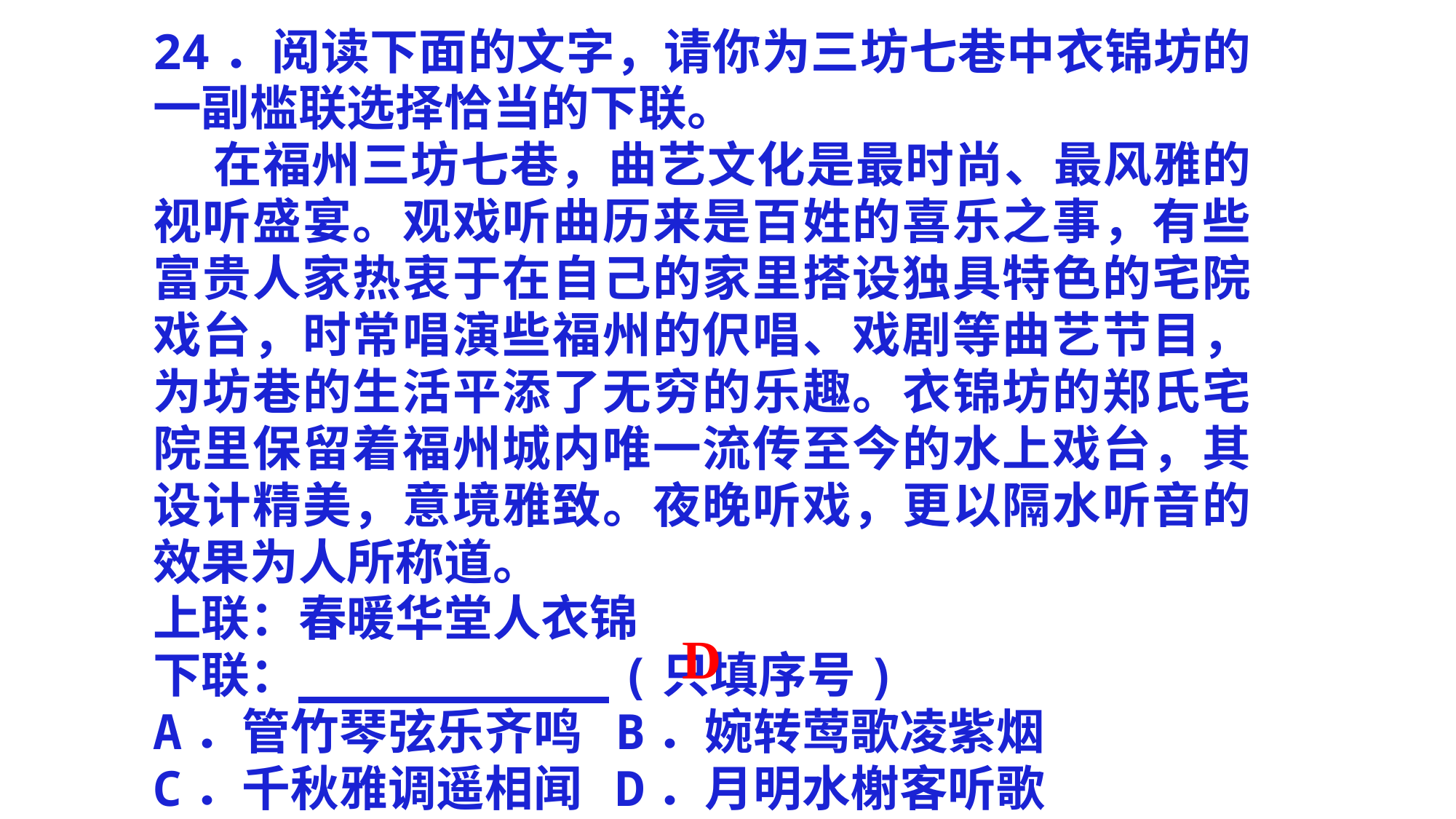

24．阅读下面的文字，请你为三坊七巷中衣锦坊的一副槛联选择恰当的下联。
    在福州三坊七巷，曲艺文化是最时尚、最风雅的视听盛宴。观戏听曲历来是百姓的喜乐之事，有些富贵人家热衷于在自己的家里搭设独具特色的宅院戏台，时常唱演些福州的伬唱、戏剧等曲艺节目，为坊巷的生活平添了无穷的乐趣。衣锦坊的郑氏宅院里保留着福州城内唯一流传至今的水上戏台，其设计精美，意境雅致。夜晚听戏，更以隔水听音的效果为人所称道。
上联：春暖华堂人衣锦
下联：                            (只填序号)
A．管竹琴弦乐齐鸣  B．婉转莺歌凌紫烟
C．千秋雅调遥相闻  D．月明水榭客听歌
D